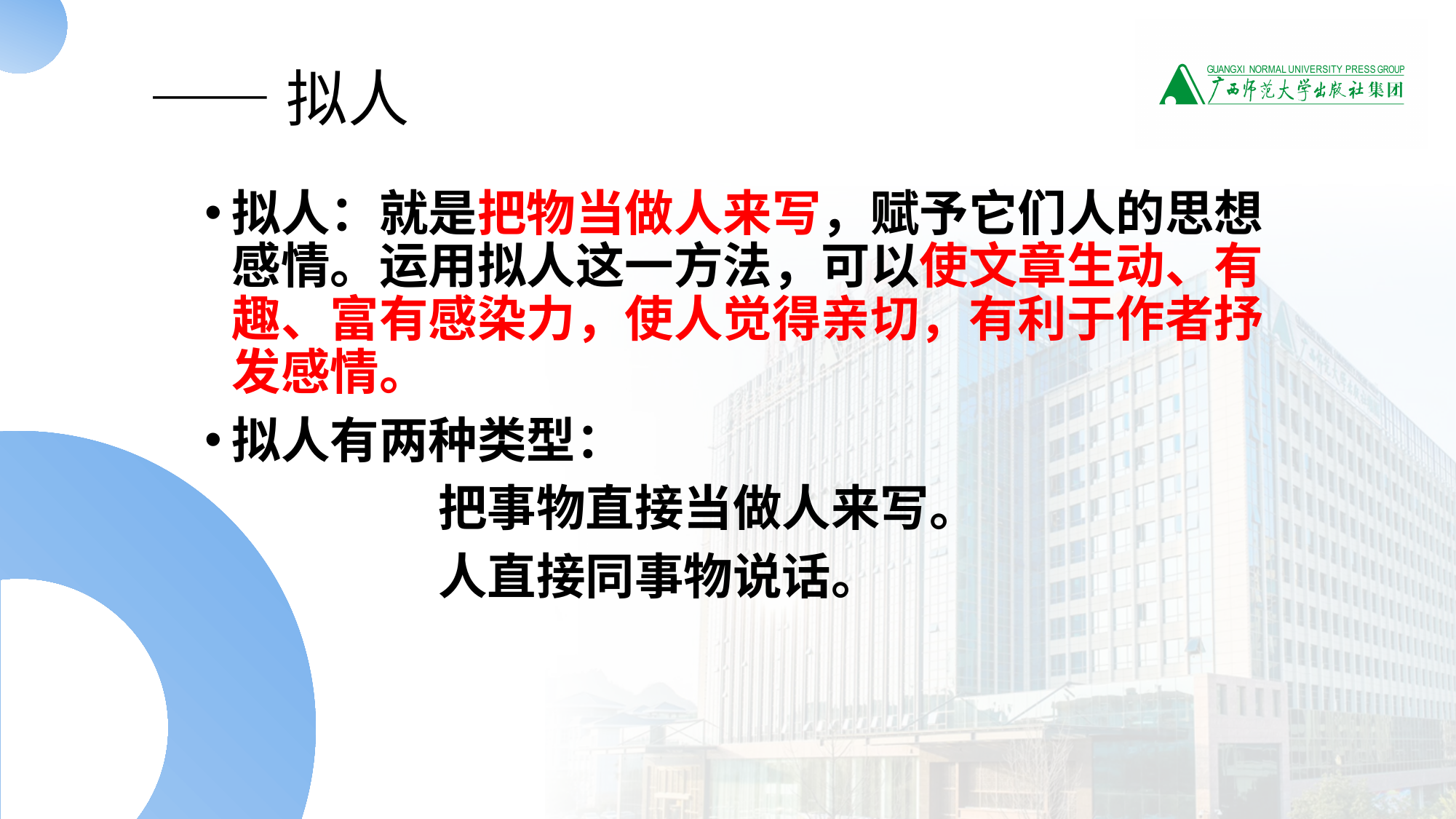

# ——拟人
拟人：就是把物当做人来写，赋予它们人的思想感情。运用拟人这一方法，可以使文章生动、有趣、富有感染力，使人觉得亲切，有利于作者抒发感情。
拟人有两种类型：
                    把事物直接当做人来写。
                    人直接同事物说话。